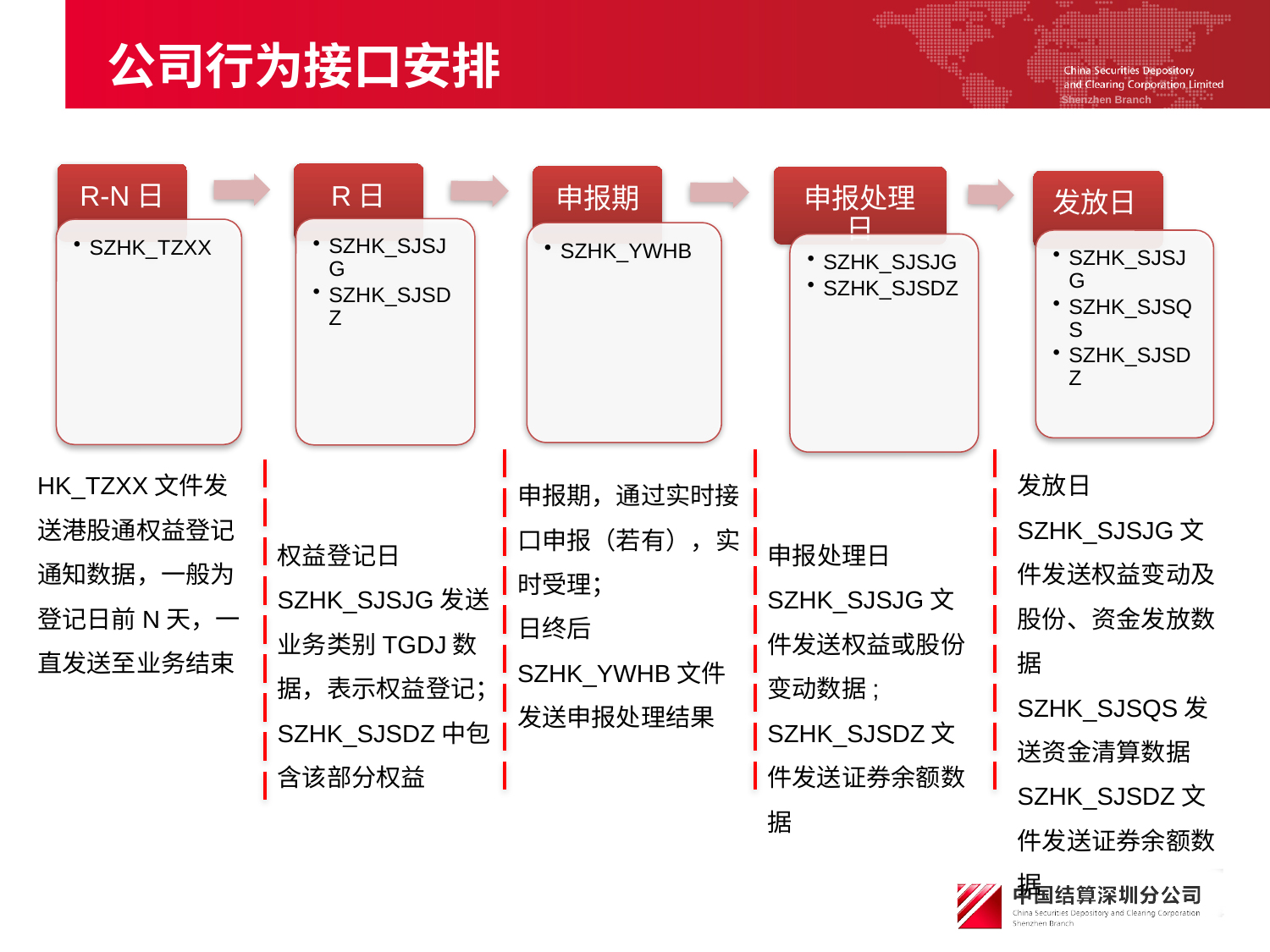

# 公司行为接口安排
R-N日
SZHK_TZXX

R日
SZHK_SJSJG
SZHK_SJSDZ

申报期
SZHK_YWHB

申报处理日
SZHK_SJSJG
SZHK_SJSDZ

发放日
SZHK_SJSJG
SZHK_SJSQS
SZHK_SJSDZ
HK_TZXX文件发送港股通权益登记通知数据，一般为登记日前N天，一直发送至业务结束
发放日
SZHK_SJSJG文件发送权益变动及股份、资金发放数据
SZHK_SJSQS发送资金清算数据
SZHK_SJSDZ文件发送证券余额数据

申报期，通过实时接口申报（若有），实时受理；
日终后SZHK_YWHB文件发送申报处理结果
权益登记日SZHK_SJSJG发送业务类别TGDJ数据，表示权益登记；SZHK_SJSDZ中包含该部分权益
申报处理日
SZHK_SJSJG文件发送权益或股份变动数据;
SZHK_SJSDZ文件发送证券余额数据